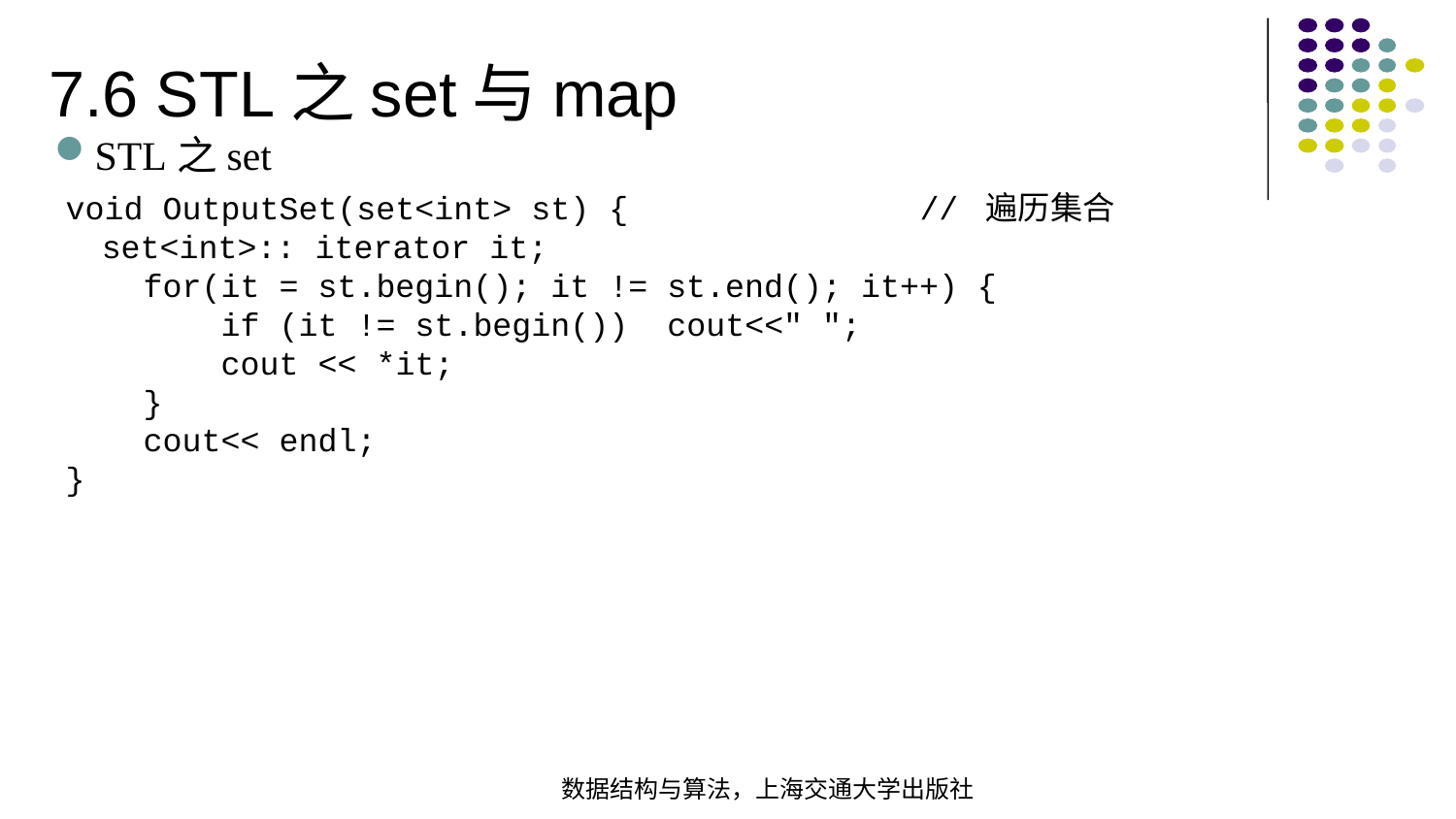

7.6 STL之set与map
STL之set
void OutputSet(set<int> st) {               // 遍历集合    set<int>:: iterator it;    for(it = st.begin(); it != st.end(); it++) {        if (it != st.begin())  cout<<" ";        cout << *it;    }    cout<< endl;
}